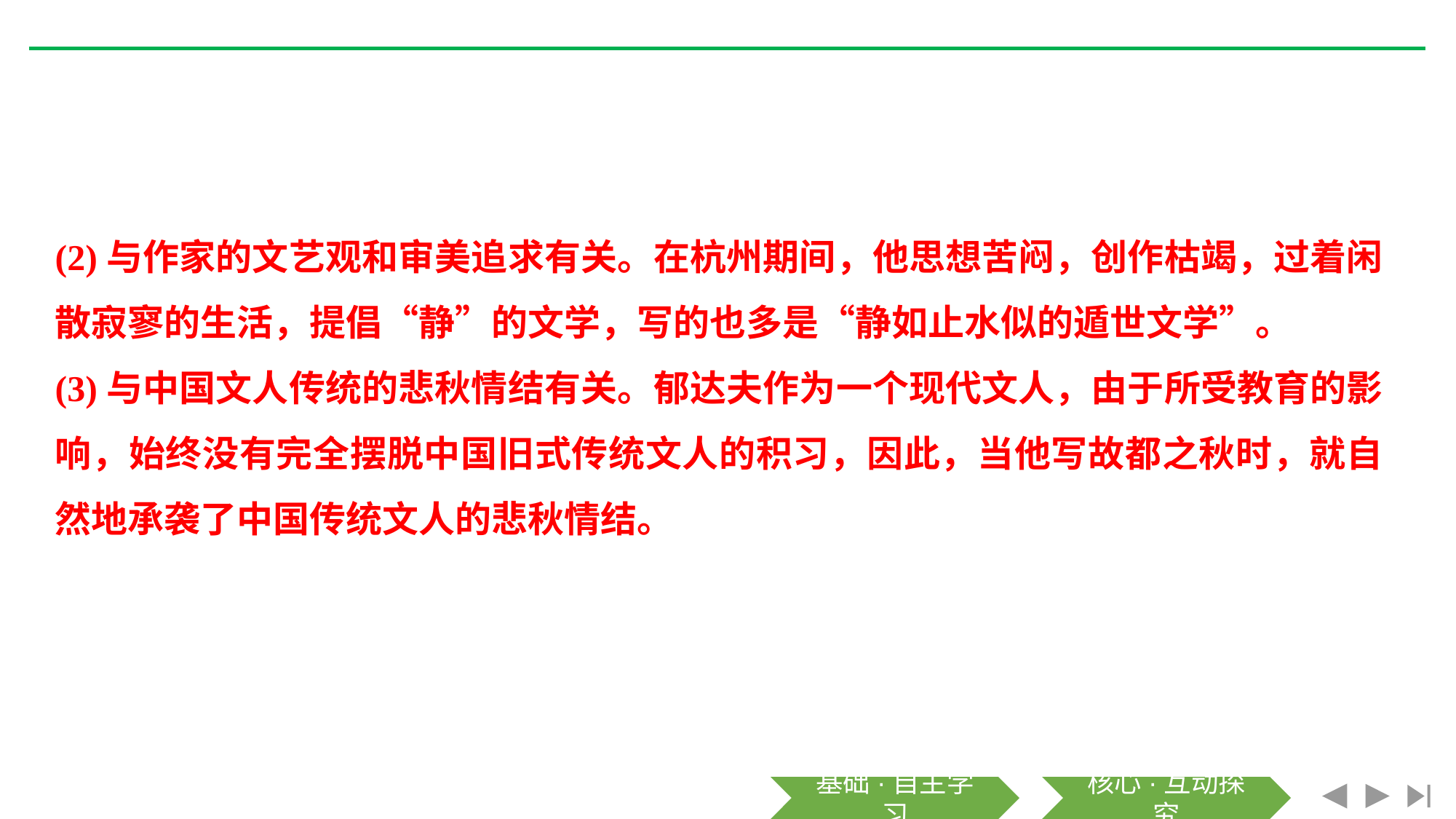

(2)与作家的文艺观和审美追求有关。在杭州期间，他思想苦闷，创作枯竭，过着闲散寂寥的生活，提倡“静”的文学，写的也多是“静如止水似的遁世文学”。
(3)与中国文人传统的悲秋情结有关。郁达夫作为一个现代文人，由于所受教育的影响，始终没有完全摆脱中国旧式传统文人的积习，因此，当他写故都之秋时，就自然地承袭了中国传统文人的悲秋情结。